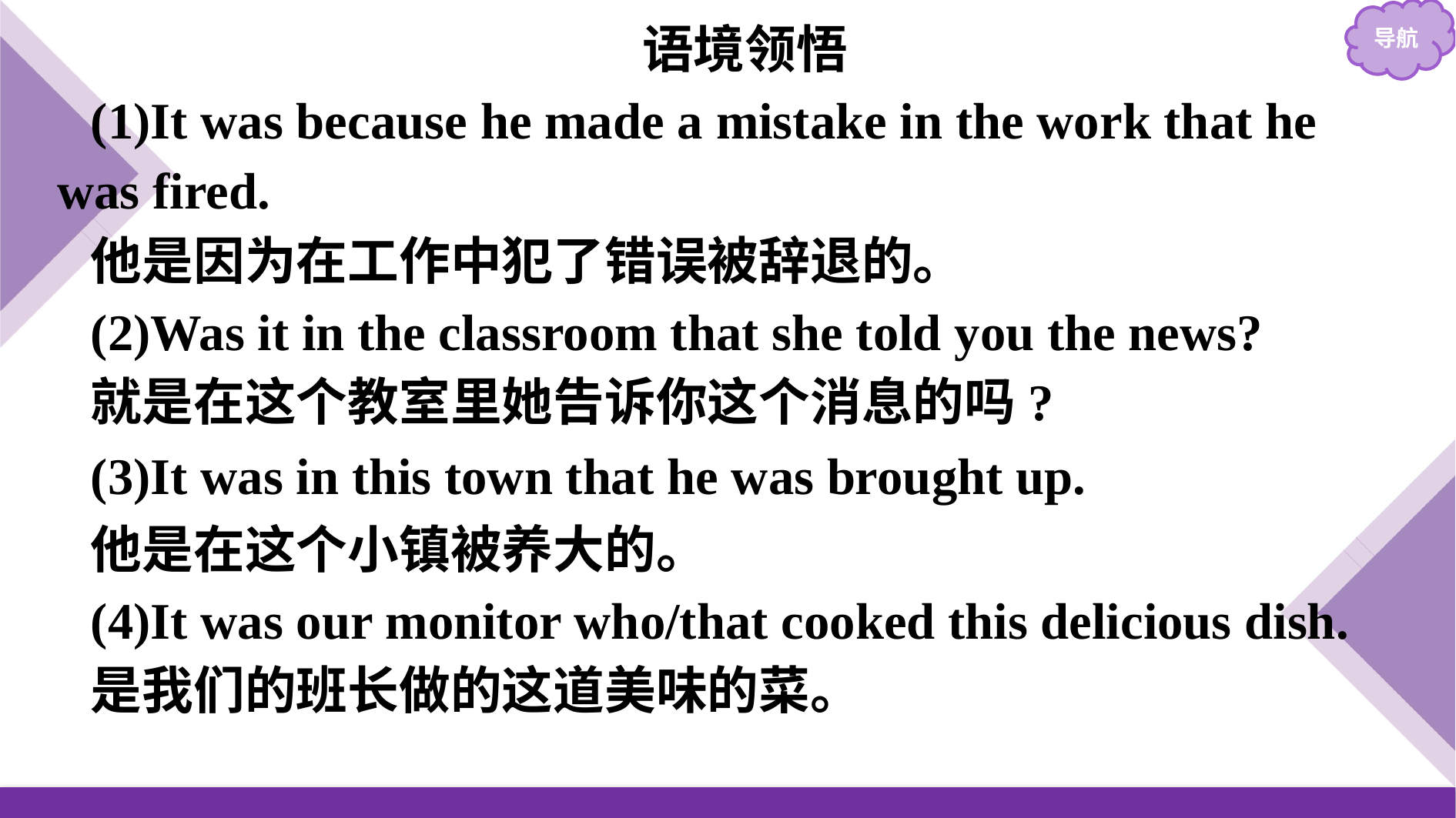

语境领悟
(1)It was because he made a mistake in the work that he was fired.
他是因为在工作中犯了错误被辞退的。
(2)Was it in the classroom that she told you the news?
就是在这个教室里她告诉你这个消息的吗?
(3)It was in this town that he was brought up.
他是在这个小镇被养大的。
(4)It was our monitor who/that cooked this delicious dish.
是我们的班长做的这道美味的菜。